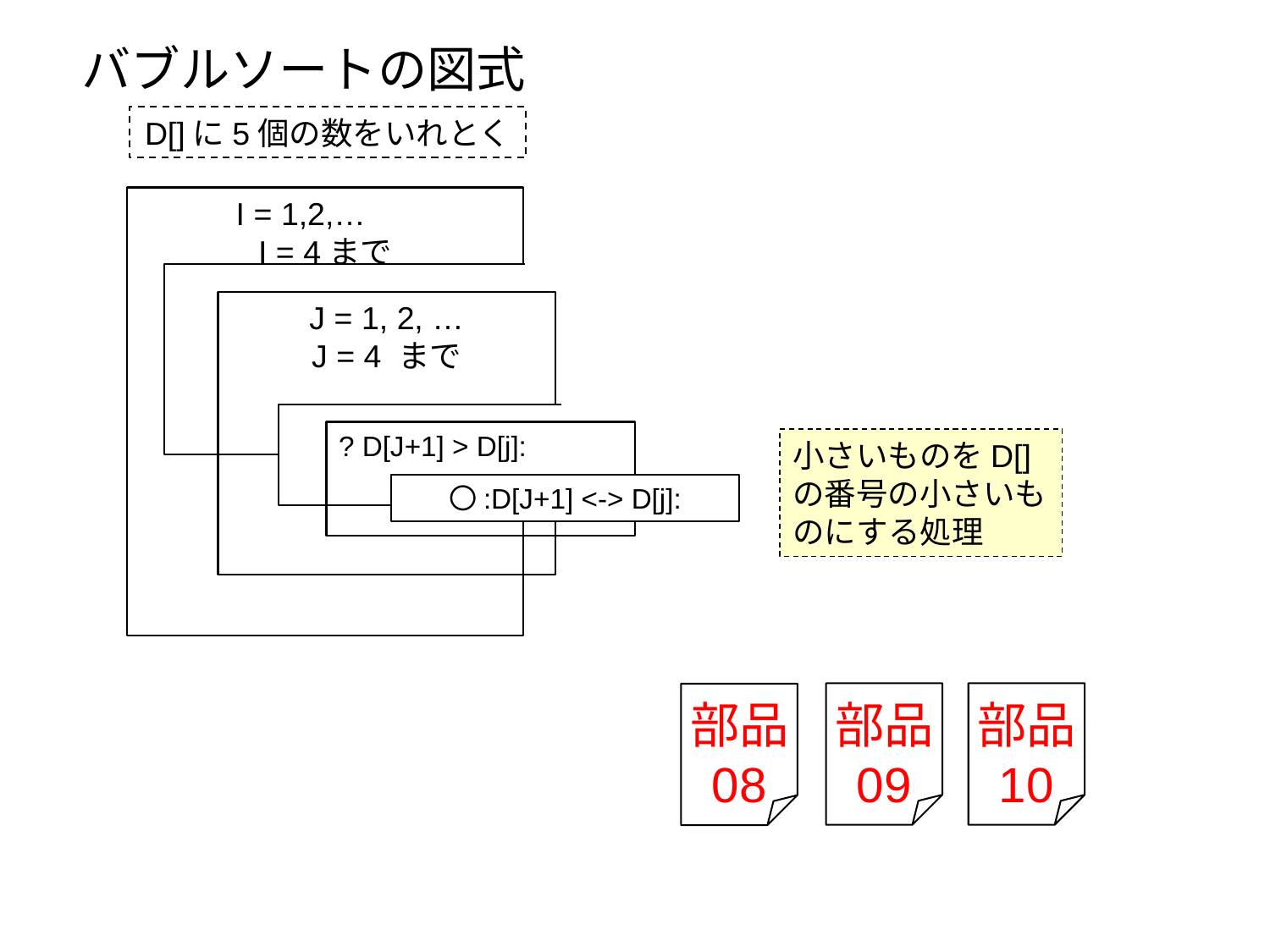

バブルソートの図式
D[]に5個の数をいれとく
I = 1,2,…
I = 4まで

J = 1, 2, …
J = 4 まで

? D[J+1] > D[j]:

小さいものをD[]の番号の小さいものにする処理
〇:D[J+1] <-> D[j]:

部品
09

部品
10

部品
08
58